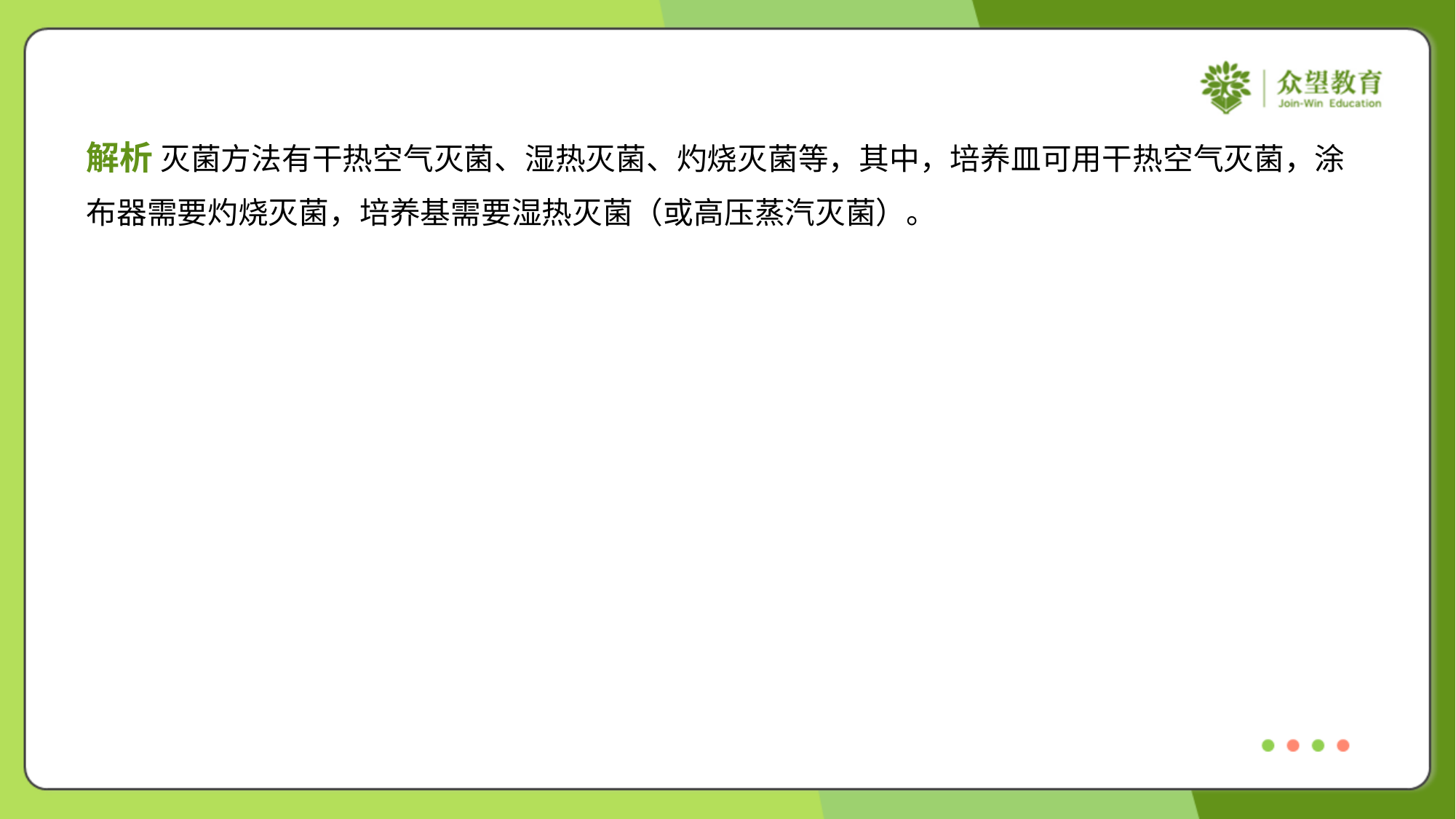

解析 灭菌方法有干热空气灭菌、湿热灭菌、灼烧灭菌等，其中，培养皿可用干热空气灭菌，涂
布器需要灼烧灭菌，培养基需要湿热灭菌（或高压蒸汽灭菌）。